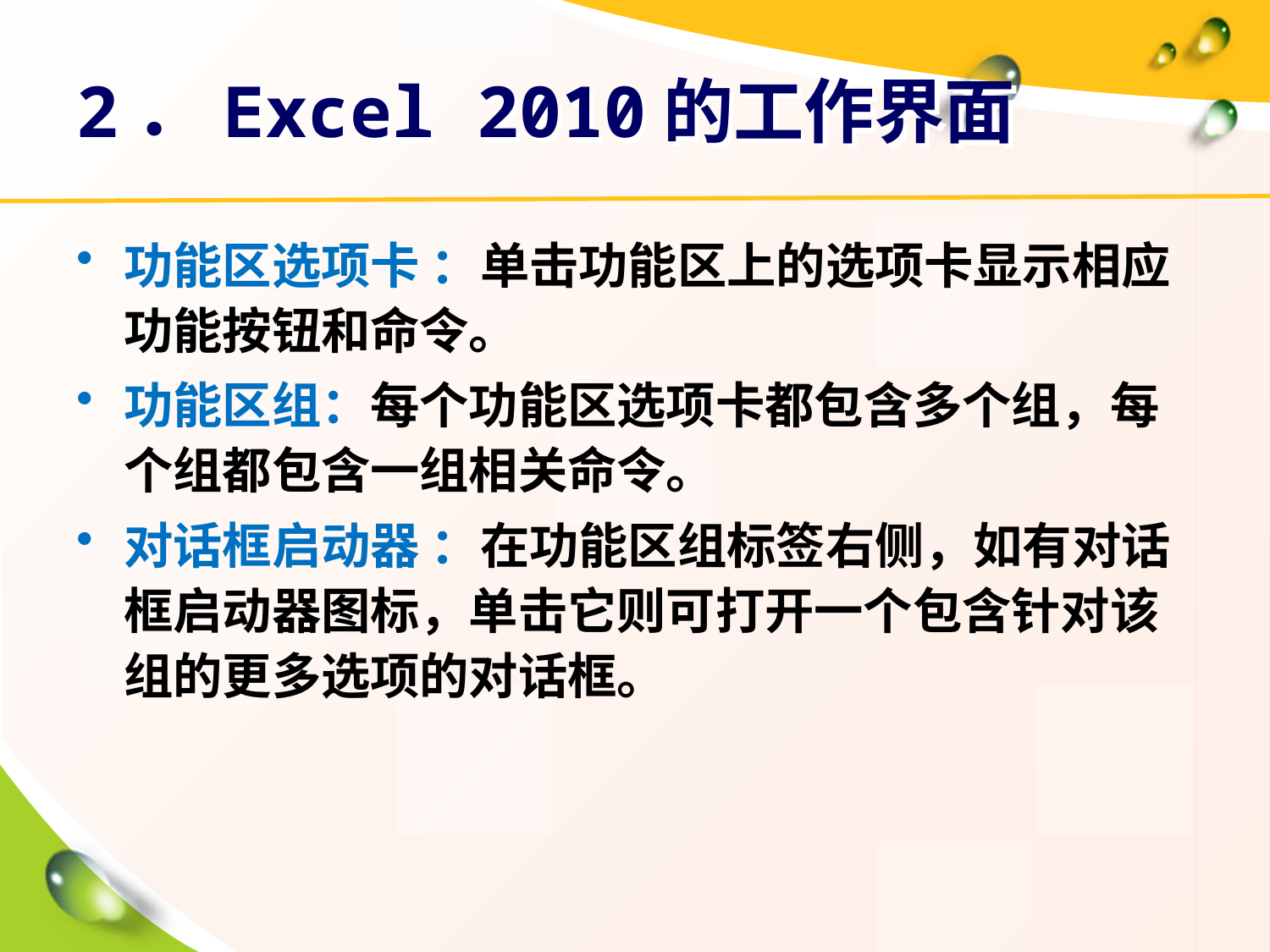

# 2．Excel 2010的工作界面
功能区选项卡 ：单击功能区上的选项卡显示相应功能按钮和命令。
功能区组：每个功能区选项卡都包含多个组，每个组都包含一组相关命令。
对话框启动器 ：在功能区组标签右侧，如有对话框启动器图标，单击它则可打开一个包含针对该组的更多选项的对话框。